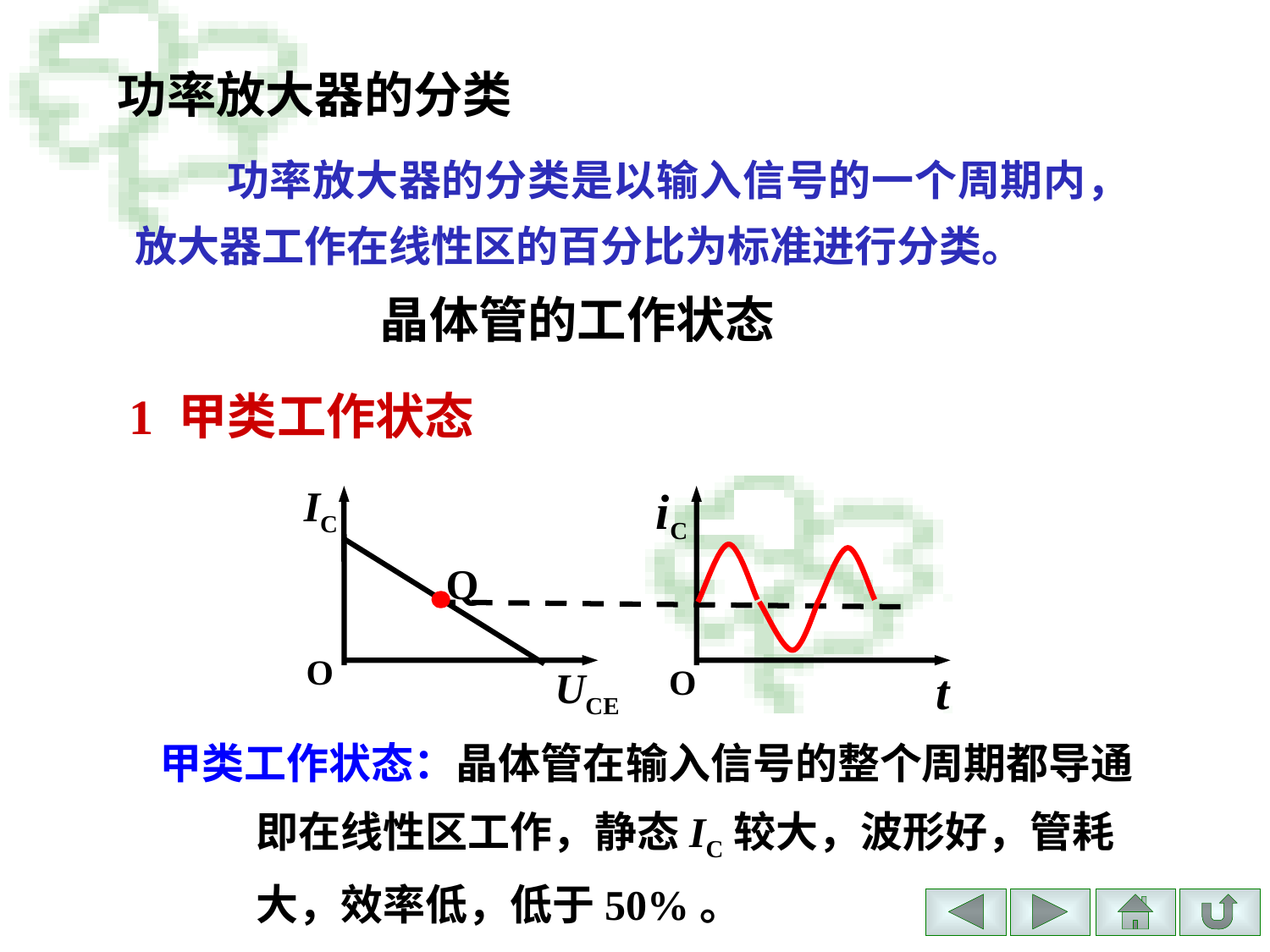

功率放大器的分类
        功率放大器的分类是以输入信号的一个周期内，放大器工作在线性区的百分比为标准进行分类。
晶体管的工作状态
1 甲类工作状态
IC
iC

Q

O
O
t
UCE

甲类工作状态：晶体管在输入信号的整个周期都导通
         即在线性区工作，静态IC较大，波形好，管耗
         大，效率低，低于50%。